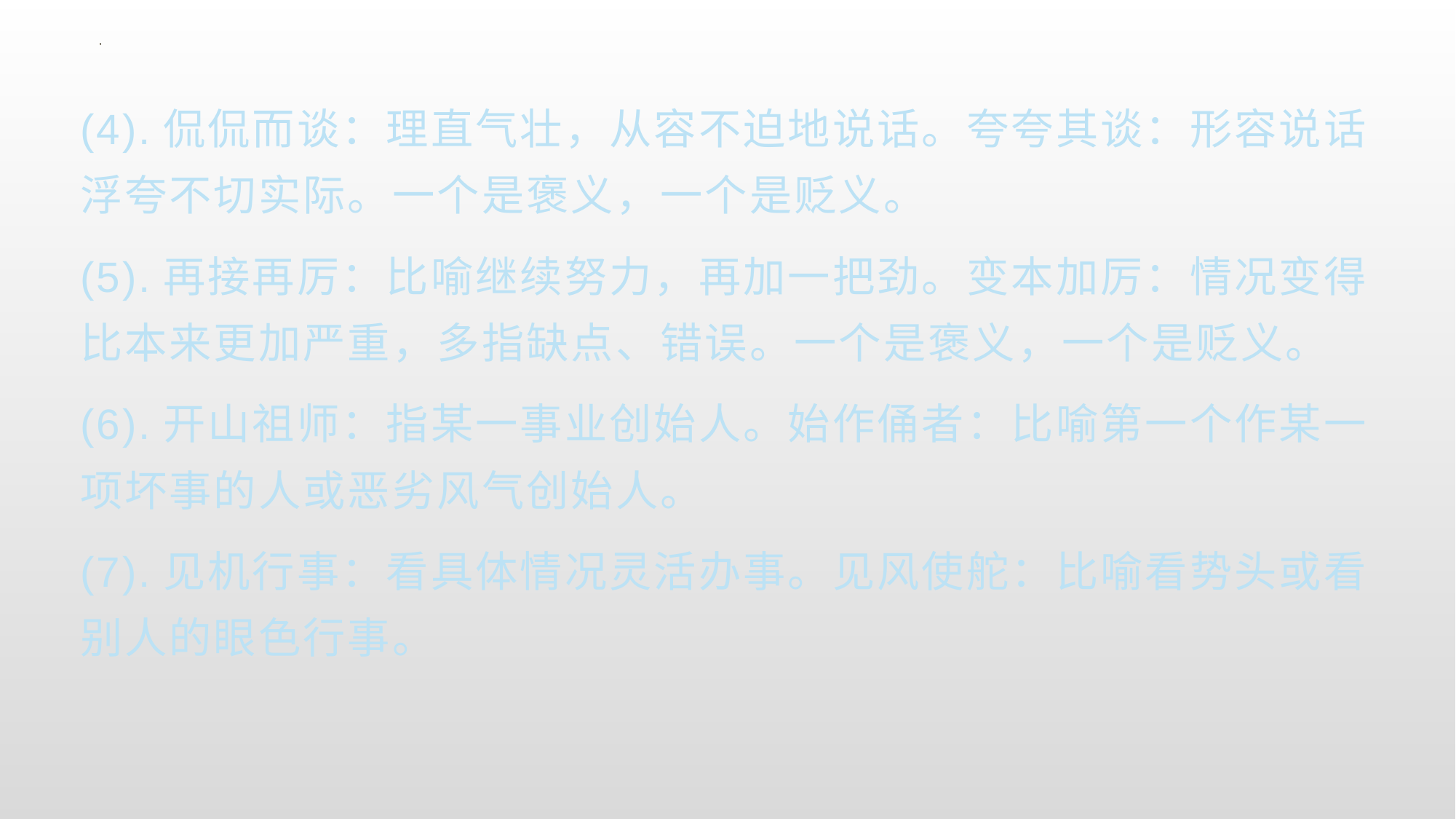

(4).侃侃而谈：理直气壮，从容不迫地说话。夸夸其谈：形容说话浮夸不切实际。一个是褒义，一个是贬义。
(5).再接再厉：比喻继续努力，再加一把劲。变本加厉：情况变得比本来更加严重，多指缺点、错误。一个是褒义，一个是贬义。
(6).开山祖师：指某一事业创始人。始作俑者：比喻第一个作某一项坏事的人或恶劣风气创始人。
(7).见机行事：看具体情况灵活办事。见风使舵：比喻看势头或看别人的眼色行事。